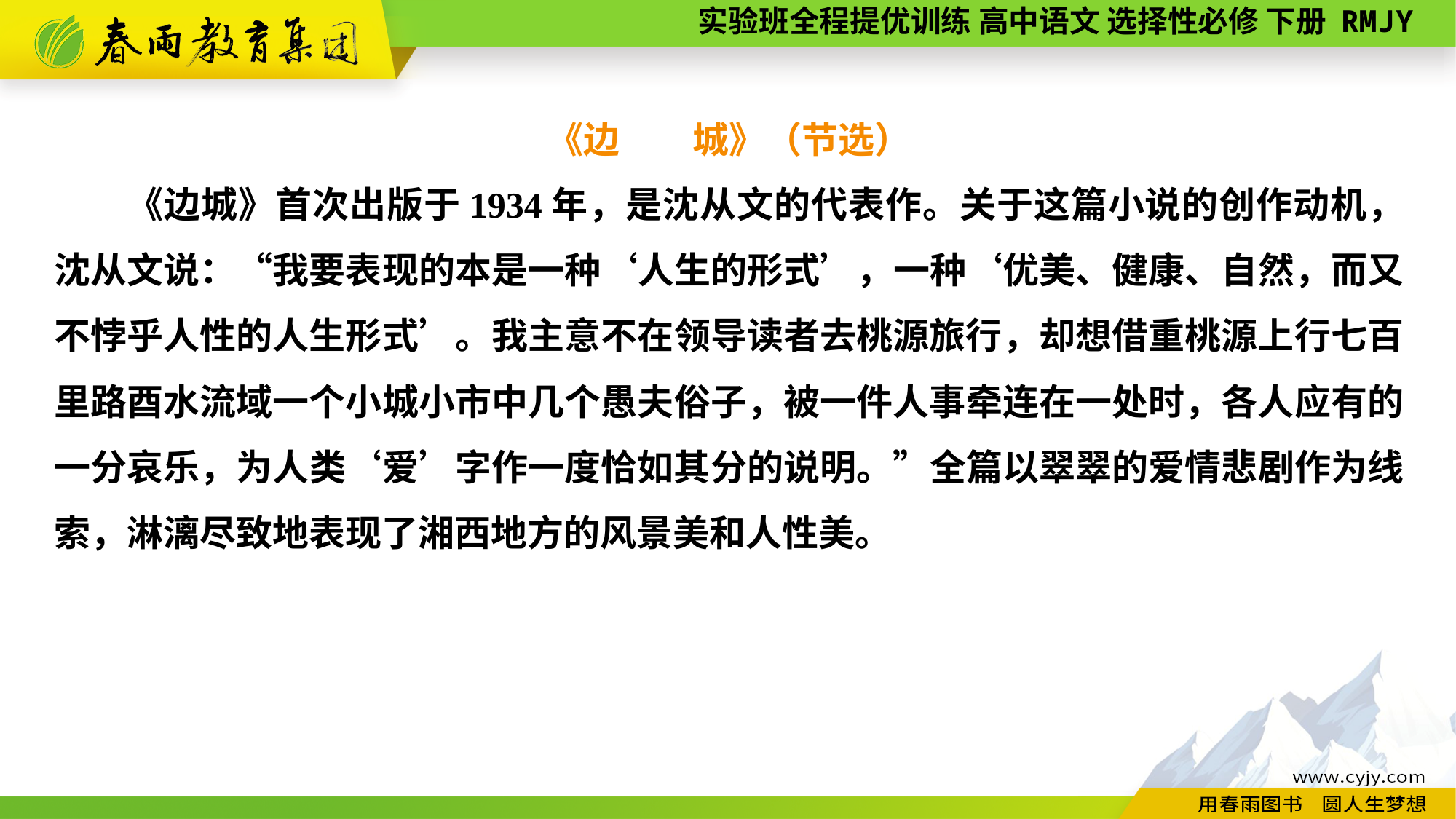

《边　　城》（节选）
《边城》首次出版于1934年，是沈从文的代表作。关于这篇小说的创作动机，沈从文说：“我要表现的本是一种‘人生的形式’，一种‘优美、健康、自然，而又不悖乎人性的人生形式’。我主意不在领导读者去桃源旅行，却想借重桃源上行七百里路酉水流域一个小城小市中几个愚夫俗子，被一件人事牵连在一处时，各人应有的一分哀乐，为人类‘爱’字作一度恰如其分的说明。”全篇以翠翠的爱情悲剧作为线索，淋漓尽致地表现了湘西地方的风景美和人性美。